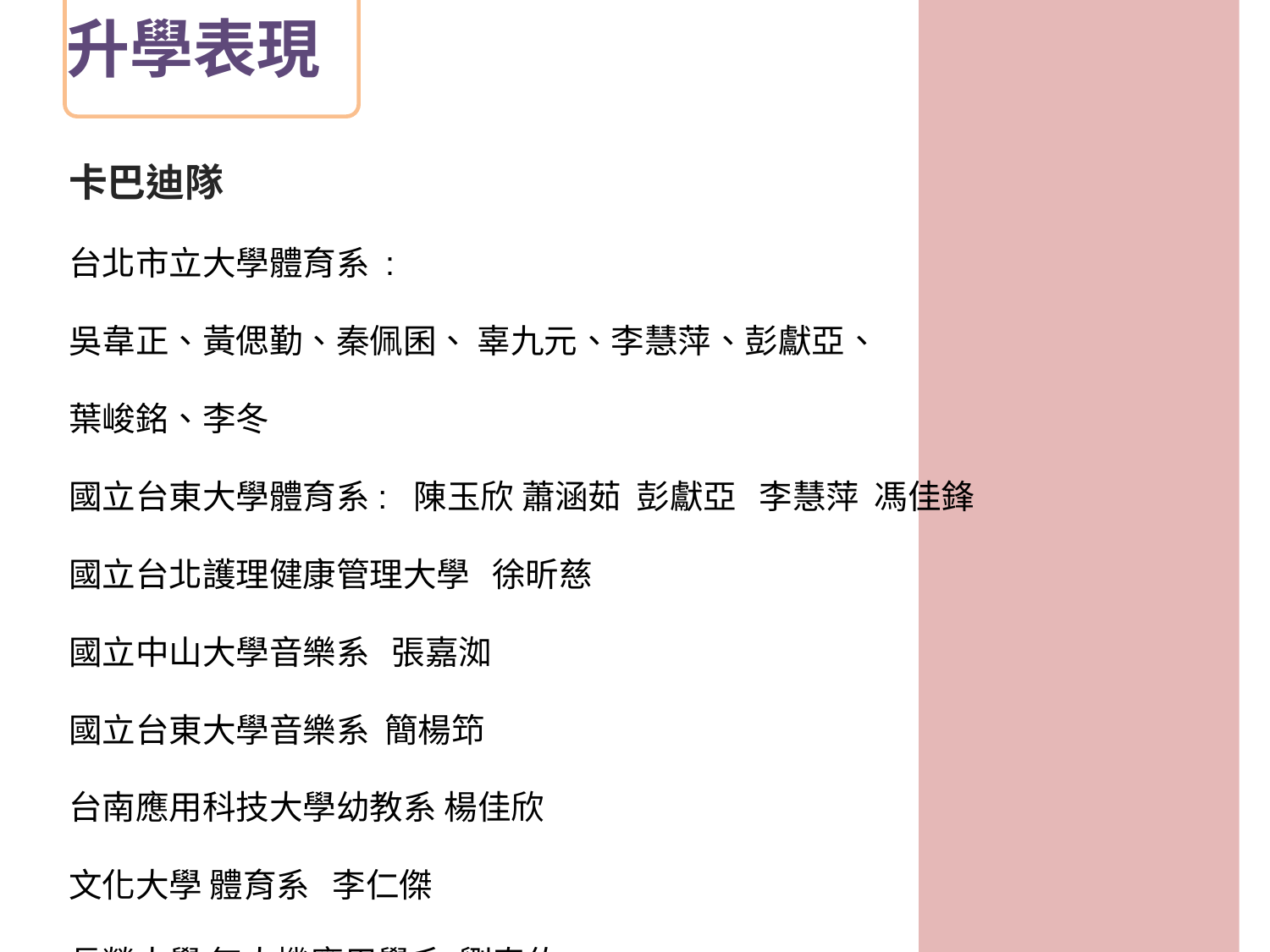

# 升學表現
卡巴迪隊
台北市立大學體育系 :
吳韋正、黃偲勤、秦佩囷、 辜九元、李慧萍、彭獻亞、
葉峻銘、李冬
國立台東大學體育系:  陳玉欣 蕭涵茹  彭獻亞   李慧萍  馮佳鋒
國立台北護理健康管理大學   徐昕慈
國立中山大學音樂系   張嘉洳
國立台東大學音樂系  簡楊笻
台南應用科技大學幼教系 楊佳欣
文化大學 體育系   李仁傑
長榮大學 無人機應用學系  劉泰佑